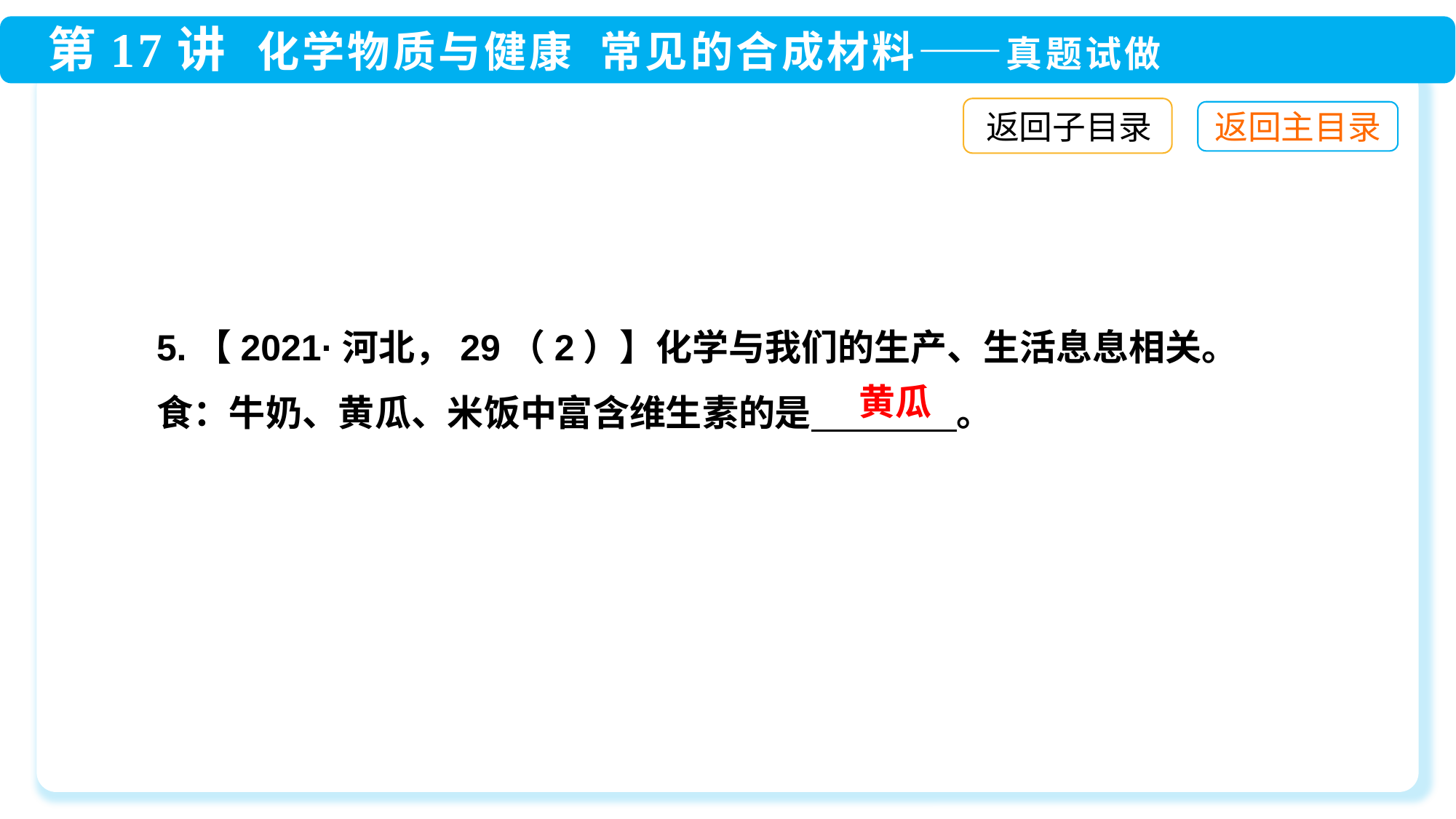

返回子目录

5.【2021·河北，29（2）】化学与我们的生产、生活息息相关。
食：牛奶、黄瓜、米饭中富含维生素的是　　　　。

黄瓜